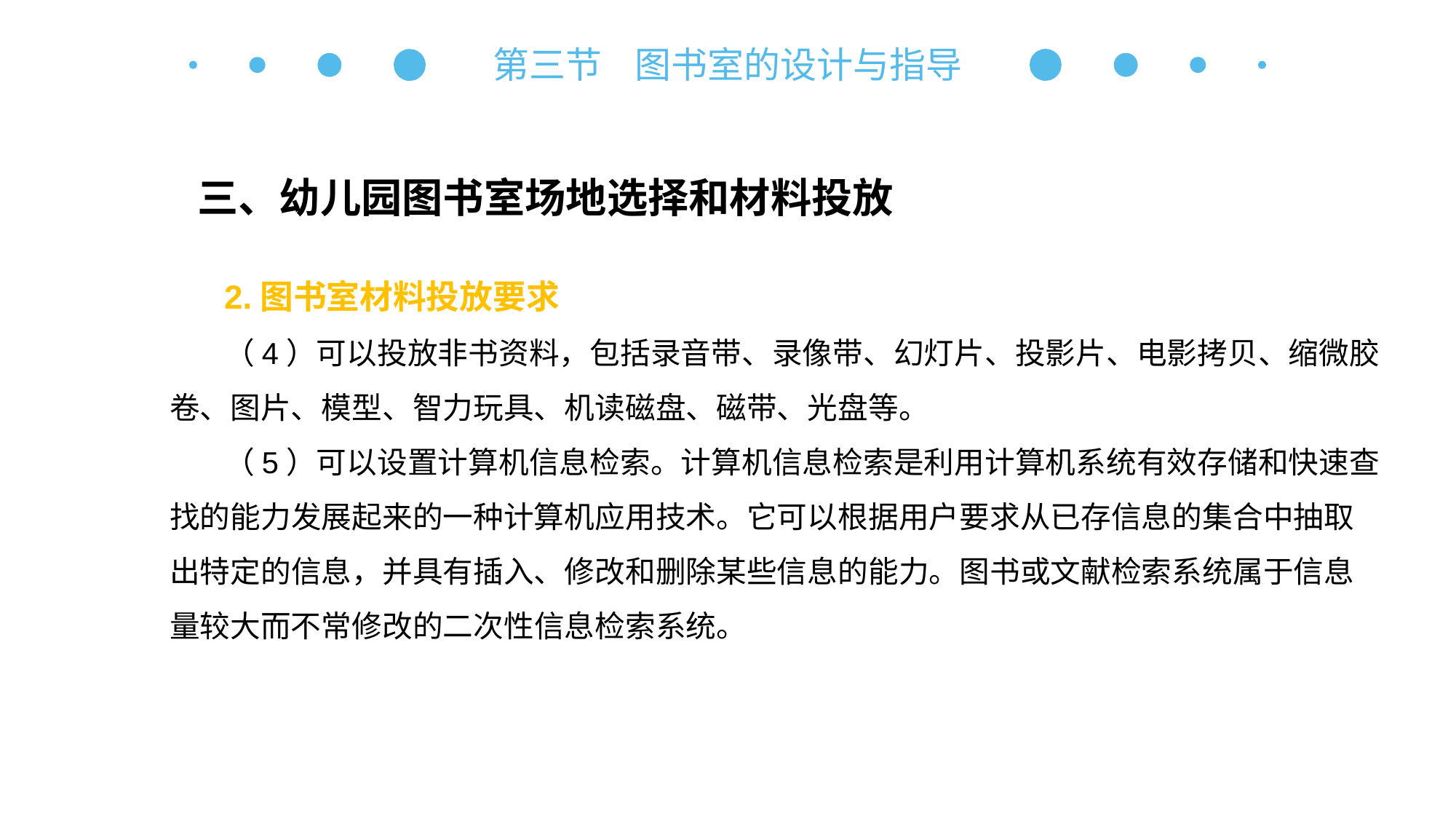

第三节    图书室的设计与指导

三、幼儿园图书室场地选择和材料投放
2.图书室材料投放要求
（4）可以投放非书资料，包括录音带、录像带、幻灯片、投影片、电影拷贝、缩微胶卷、图片、模型、智力玩具、机读磁盘、磁带、光盘等。
（5）可以设置计算机信息检索。计算机信息检索是利用计算机系统有效存储和快速查找的能力发展起来的一种计算机应用技术。它可以根据用户要求从已存信息的集合中抽取出特定的信息，并具有插入、修改和删除某些信息的能力。图书或文献检索系统属于信息量较大而不常修改的二次性信息检索系统。
自主